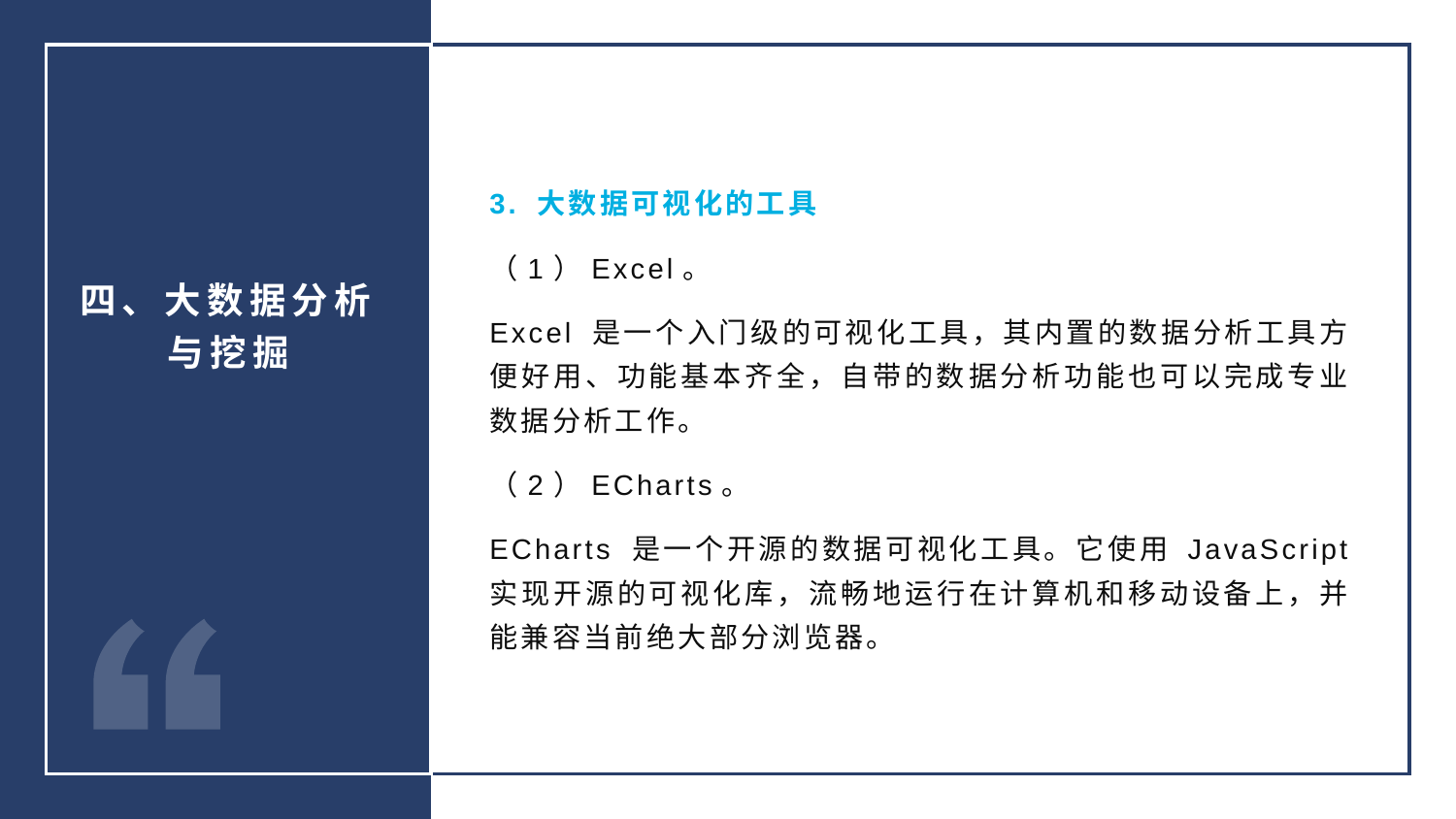

3. 大数据可视化的工具
（1）Excel。
Excel 是一个入门级的可视化工具，其内置的数据分析工具方便好用、功能基本齐全，自带的数据分析功能也可以完成专业数据分析工作。
（2）ECharts。
ECharts 是一个开源的数据可视化工具。它使用 JavaScript 实现开源的可视化库，流畅地运行在计算机和移动设备上，并能兼容当前绝大部分浏览器。
四、大数据分析与挖掘